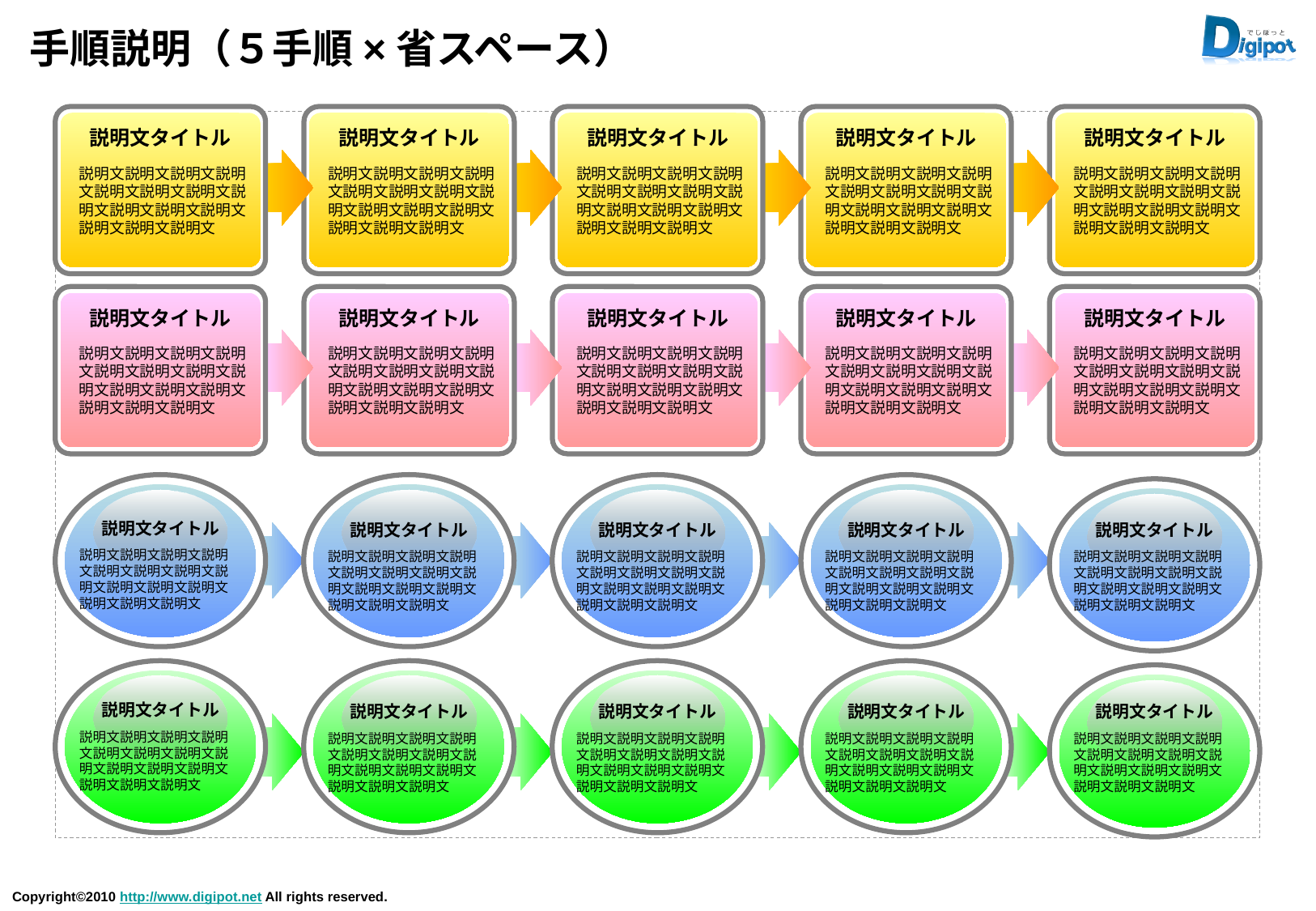

# 手順説明（５手順×省スペース）

説明文タイトル
説明文タイトル
説明文タイトル
説明文タイトル
説明文タイトル

説明文説明文説明文説明文説明文説明文説明文説明文説明文説明文説明文説明文説明文説明文
説明文説明文説明文説明文説明文説明文説明文説明文説明文説明文説明文説明文説明文説明文
説明文説明文説明文説明文説明文説明文説明文説明文説明文説明文説明文説明文説明文説明文
説明文説明文説明文説明文説明文説明文説明文説明文説明文説明文説明文説明文説明文説明文
説明文説明文説明文説明文説明文説明文説明文説明文説明文説明文説明文説明文説明文説明文

説明文タイトル
説明文タイトル
説明文タイトル
説明文タイトル
説明文タイトル

説明文説明文説明文説明文説明文説明文説明文説明文説明文説明文説明文説明文説明文説明文
説明文説明文説明文説明文説明文説明文説明文説明文説明文説明文説明文説明文説明文説明文
説明文説明文説明文説明文説明文説明文説明文説明文説明文説明文説明文説明文説明文説明文
説明文説明文説明文説明文説明文説明文説明文説明文説明文説明文説明文説明文説明文説明文
説明文説明文説明文説明文説明文説明文説明文説明文説明文説明文説明文説明文説明文説明文

説明文タイトル
説明文タイトル
説明文タイトル
説明文タイトル
説明文タイトル

説明文説明文説明文説明文説明文説明文説明文説明文説明文説明文説明文説明文説明文説明文
説明文説明文説明文説明文説明文説明文説明文説明文説明文説明文説明文説明文説明文説明文
説明文説明文説明文説明文説明文説明文説明文説明文説明文説明文説明文説明文説明文説明文
説明文説明文説明文説明文説明文説明文説明文説明文説明文説明文説明文説明文説明文説明文
説明文説明文説明文説明文説明文説明文説明文説明文説明文説明文説明文説明文説明文説明文

説明文タイトル
説明文タイトル
説明文タイトル
説明文タイトル
説明文タイトル

説明文説明文説明文説明文説明文説明文説明文説明文説明文説明文説明文説明文説明文説明文
説明文説明文説明文説明文説明文説明文説明文説明文説明文説明文説明文説明文説明文説明文
説明文説明文説明文説明文説明文説明文説明文説明文説明文説明文説明文説明文説明文説明文
説明文説明文説明文説明文説明文説明文説明文説明文説明文説明文説明文説明文説明文説明文
説明文説明文説明文説明文説明文説明文説明文説明文説明文説明文説明文説明文説明文説明文